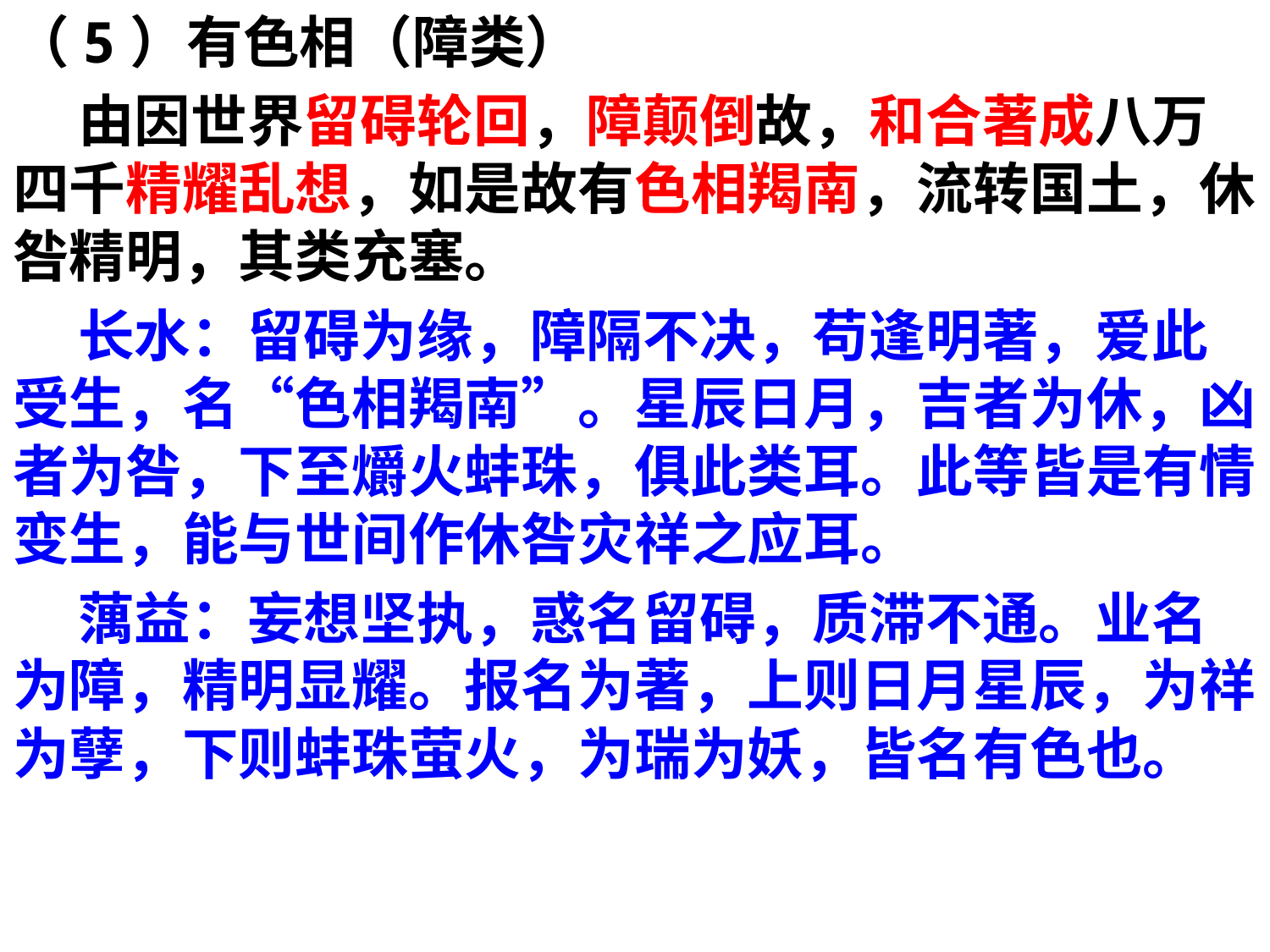

（5）有色相（障类）
    由因世界留碍轮回，障颠倒故，和合著成八万四千精耀乱想，如是故有色相羯南，流转国土，休咎精明，其类充塞。
    长水：留碍为缘，障隔不决，苟逢明著，爱此受生，名“色相羯南”。星辰日月，吉者为休，凶者为咎，下至爝火蚌珠，俱此类耳。此等皆是有情变生，能与世间作休咎灾祥之应耳。
    蕅益：妄想坚执，惑名留碍，质滞不通。业名为障，精明显耀。报名为著，上则日月星辰，为祥为孽，下则蚌珠萤火，为瑞为妖，皆名有色也。